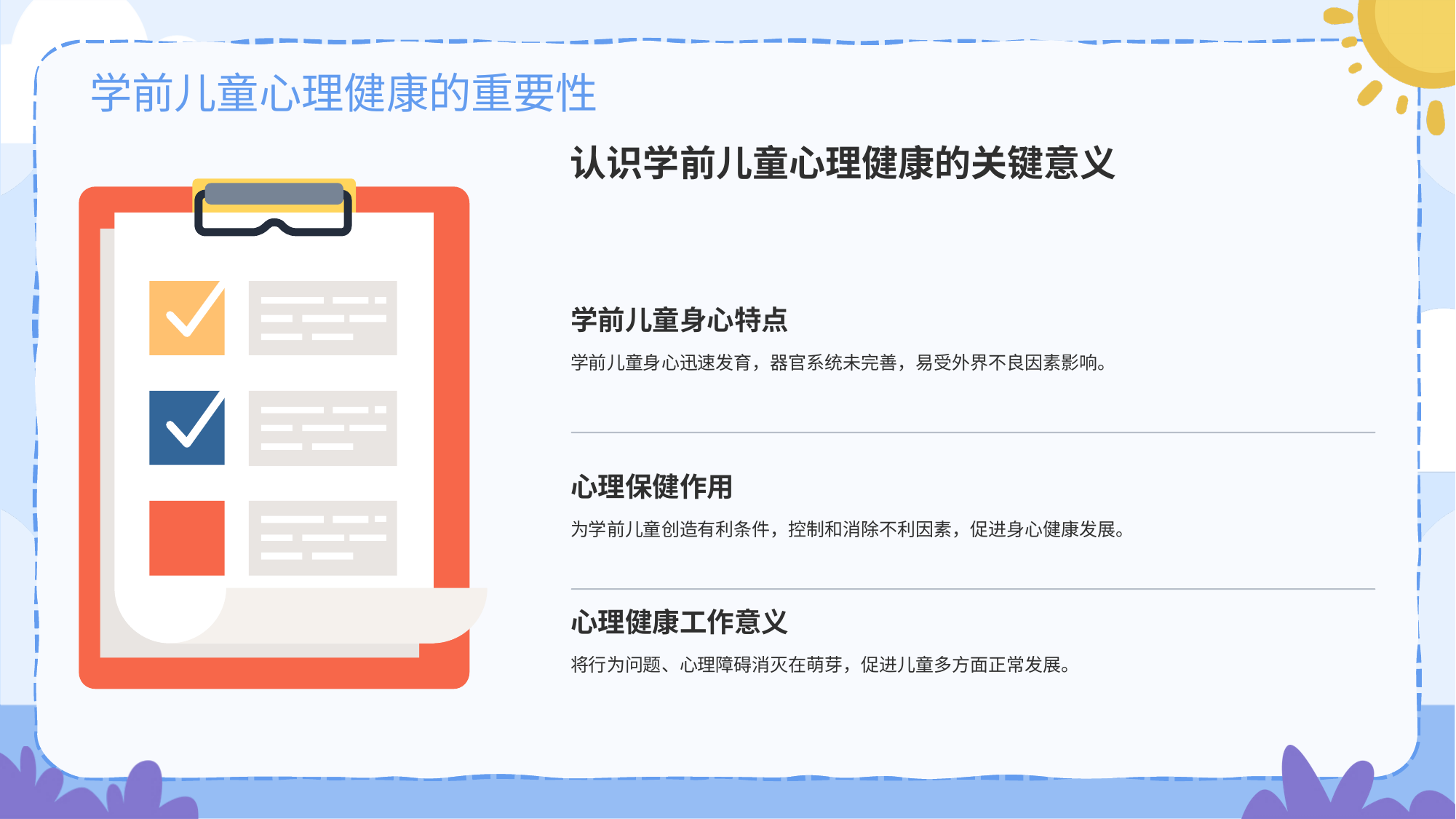

# 学前儿童心理健康的重要性
认识学前儿童心理健康的关键意义

学前儿童身心特点
学前儿童身心迅速发育，器官系统未完善，易受外界不良因素影响。

心理保健作用
为学前儿童创造有利条件，控制和消除不利因素，促进身心健康发展。

心理健康工作意义
将行为问题、心理障碍消灭在萌芽，促进儿童多方面正常发展。